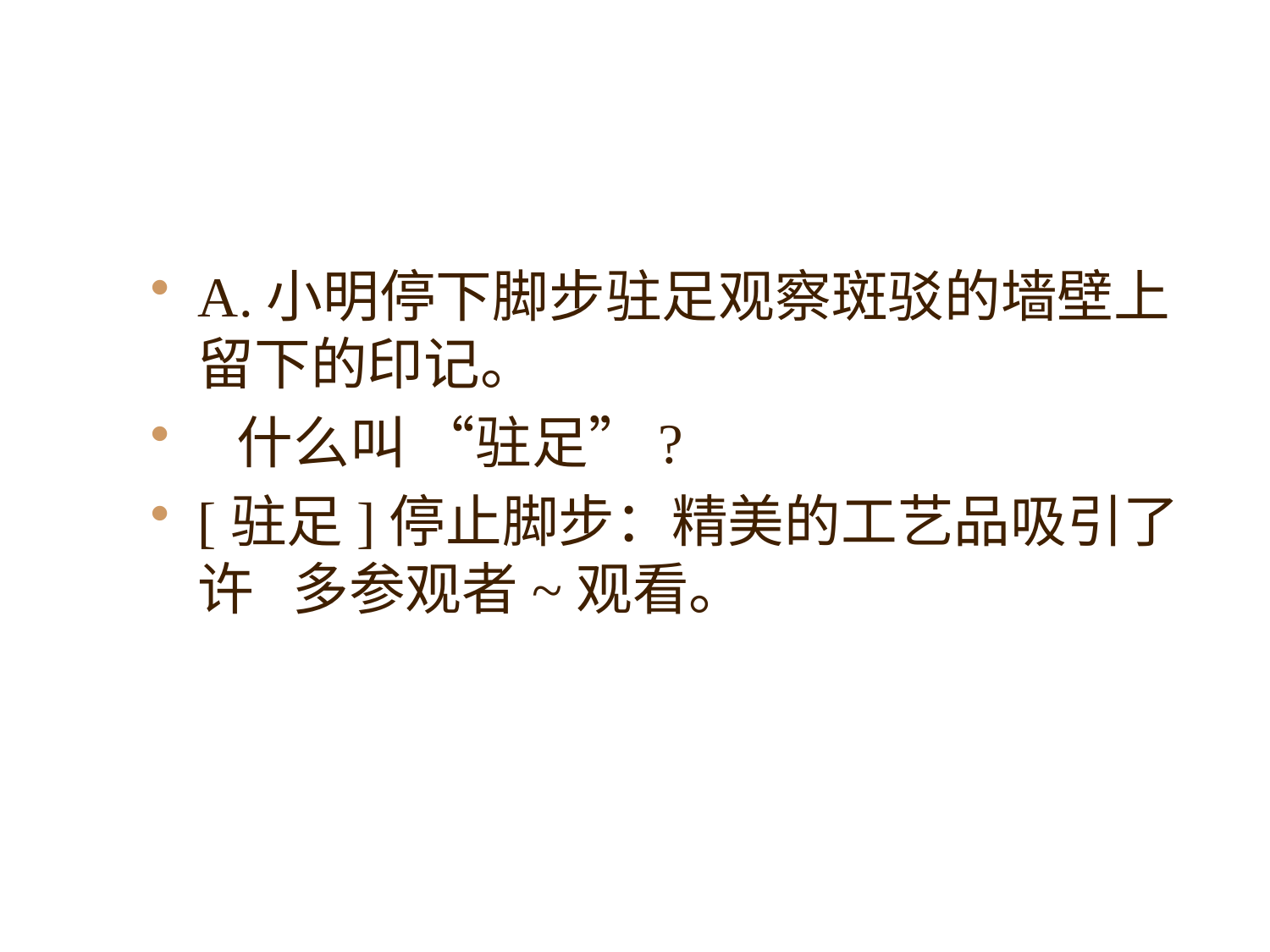

#
A.小明停下脚步驻足观察斑驳的墙壁上留下的印记。
  什么叫 “驻足”?
[驻足]停止脚步：精美的工艺品吸引了许   多参观者~观看。